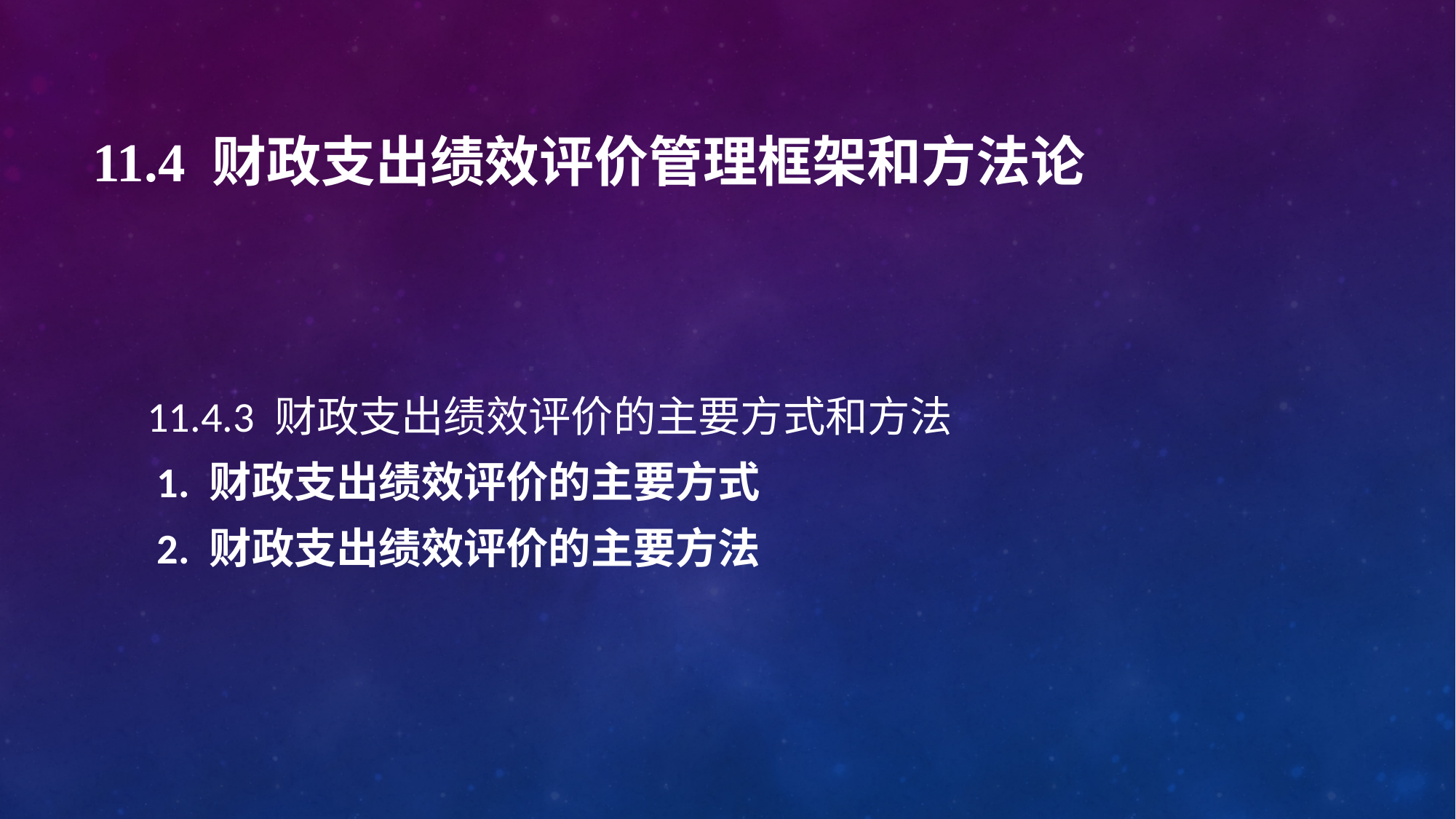

# 11.4 财政支出绩效评价管理框架和方法论
11.4.3 财政支出绩效评价的主要方式和方法
 1. 财政支出绩效评价的主要方式
 2. 财政支出绩效评价的主要方法